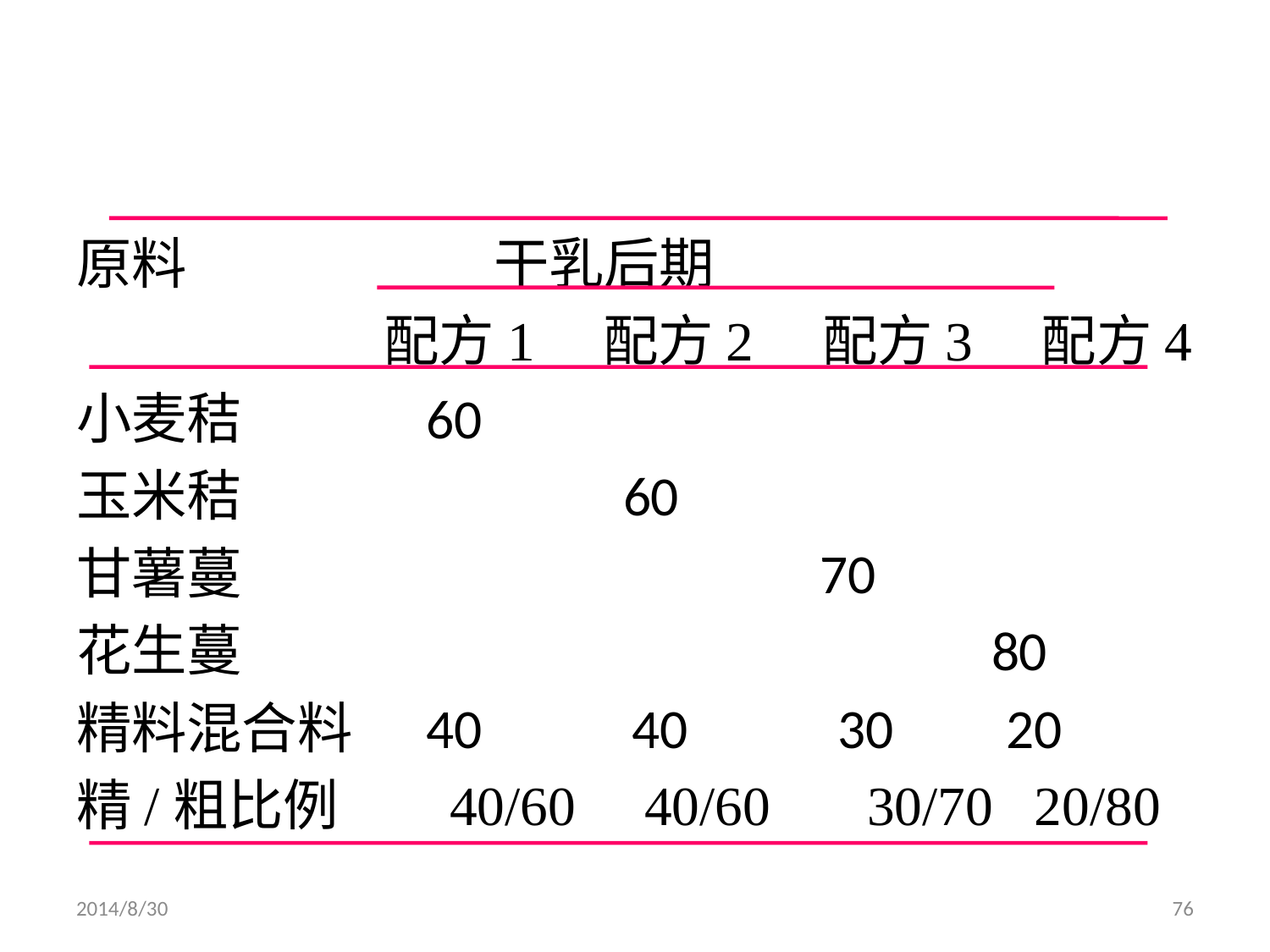

#

原料                         干乳后期
                        配方1    配方2    配方3    配方4
小麦秸              60
玉米秸                              60
甘薯蔓                                              70
花生蔓                                                            80
精料混合料     40            40            30         20
精/粗比例        40/60     40/60       30/70   20/80

2014/8/30
76